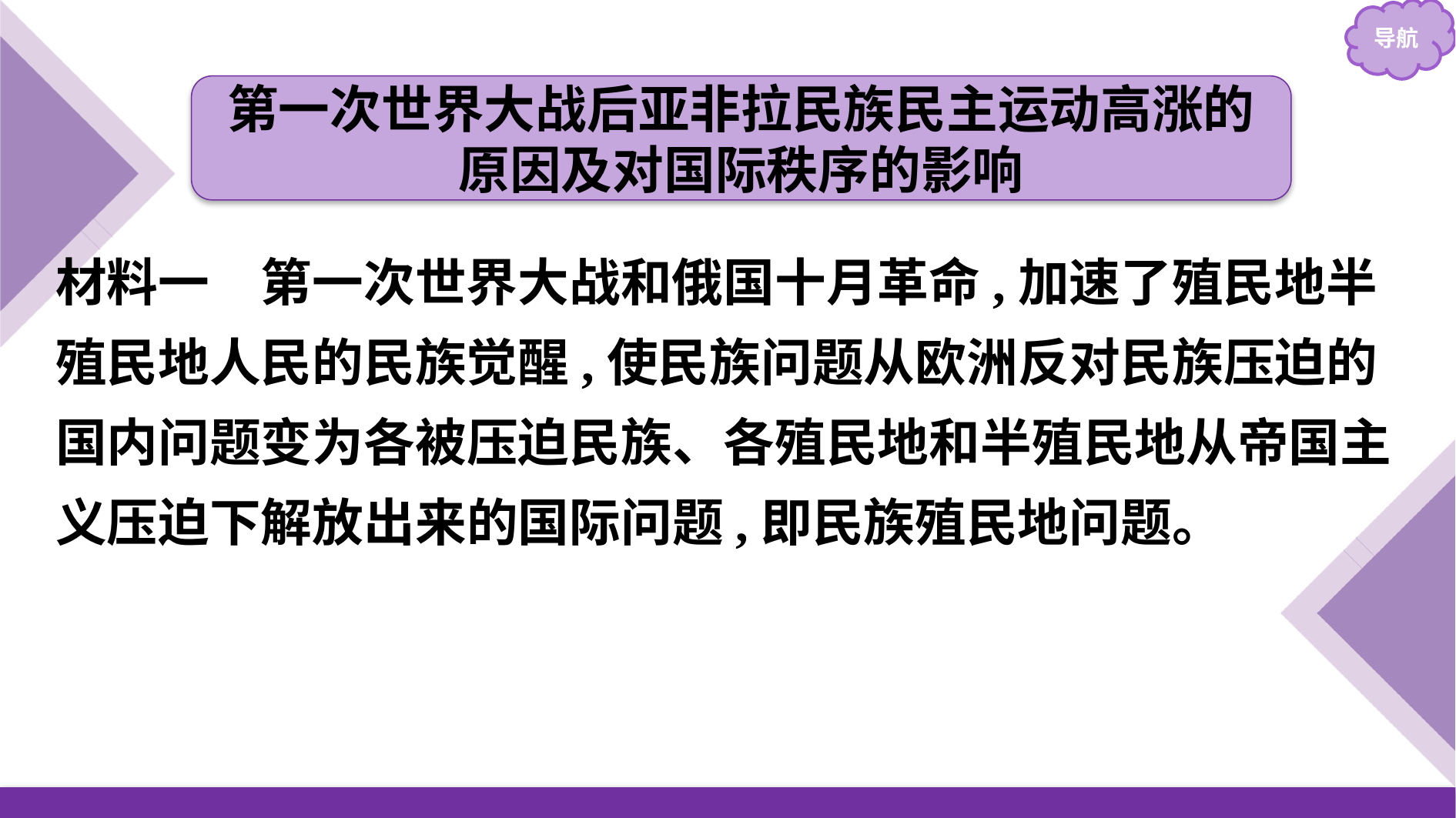

第一次世界大战后亚非拉民族民主运动高涨的原因及对国际秩序的影响
材料一　第一次世界大战和俄国十月革命,加速了殖民地半殖民地人民的民族觉醒,使民族问题从欧洲反对民族压迫的国内问题变为各被压迫民族、各殖民地和半殖民地从帝国主义压迫下解放出来的国际问题,即民族殖民地问题。